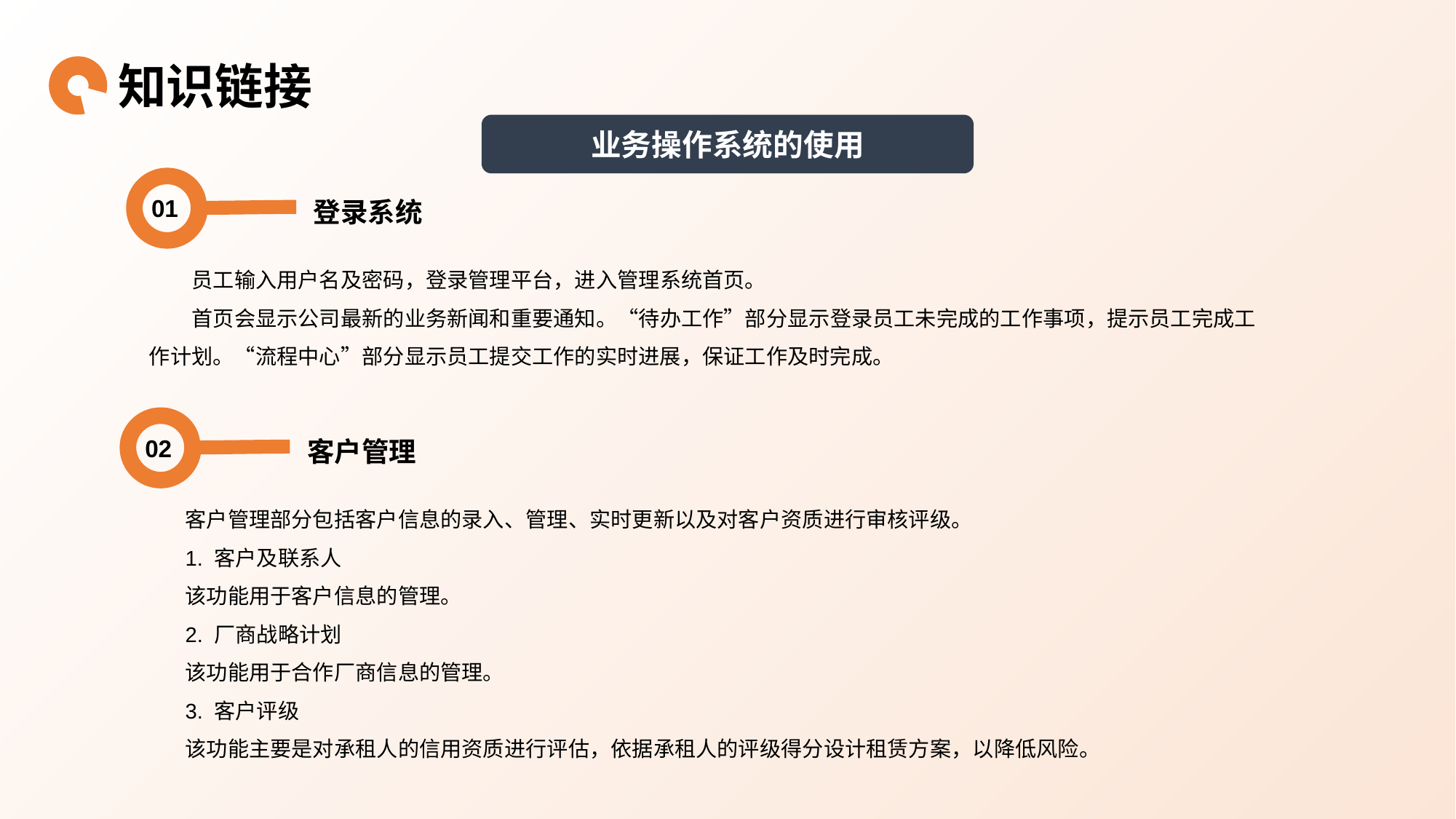

知识链接

业务操作系统的使用

01
登录系统
员工输入用户名及密码，登录管理平台，进入管理系统首页。
首页会显示公司最新的业务新闻和重要通知。“待办工作”部分显示登录员工未完成的工作事项，提示员工完成工作计划。“流程中心”部分显示员工提交工作的实时进展，保证工作及时完成。

02
客户管理
客户管理部分包括客户信息的录入、管理、实时更新以及对客户资质进行审核评级。
1. 客户及联系人
该功能用于客户信息的管理。
2. 厂商战略计划
该功能用于合作厂商信息的管理。
3. 客户评级
该功能主要是对承租人的信用资质进行评估，依据承租人的评级得分设计租赁方案，以降低风险。